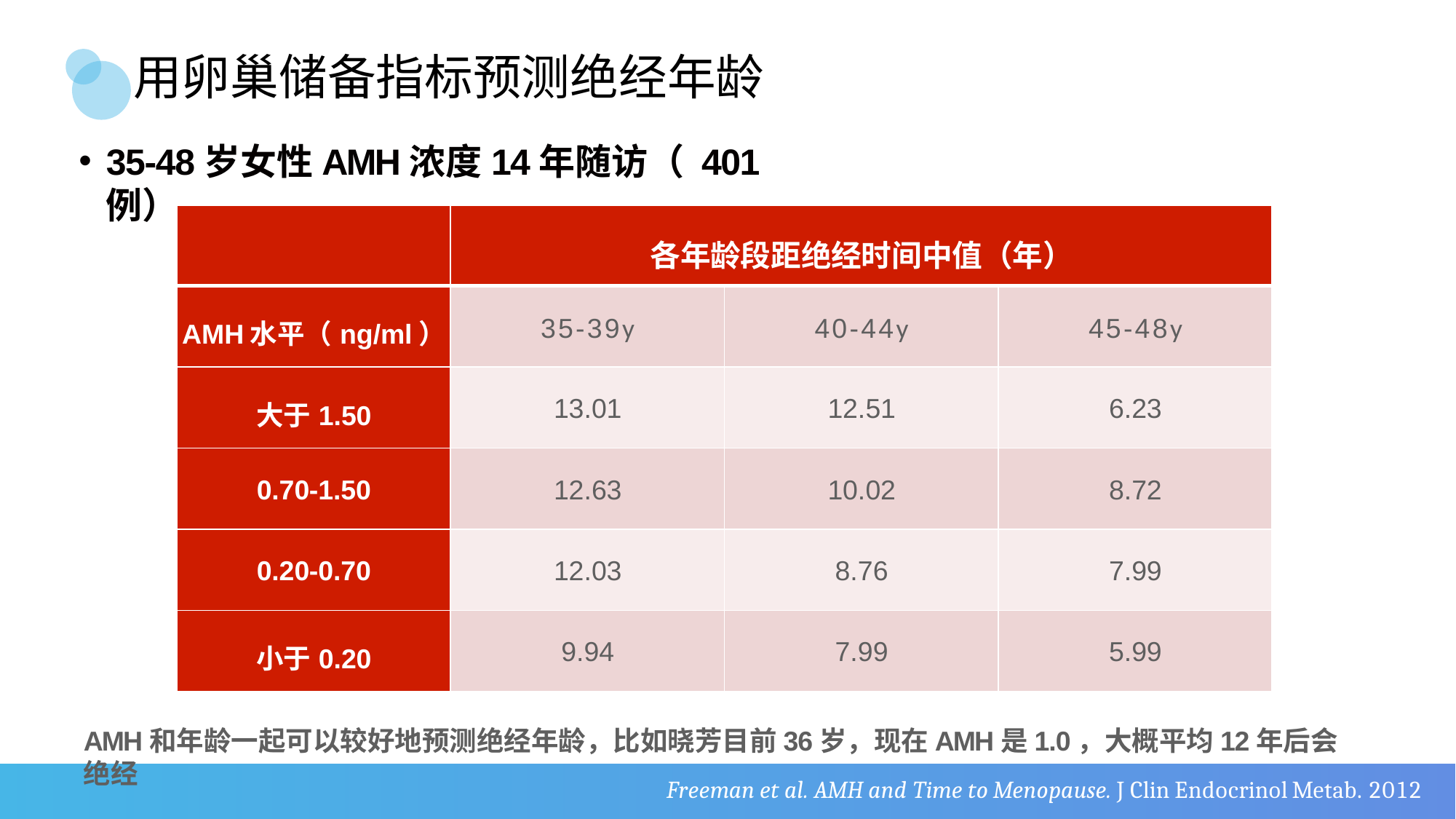

# 用卵巢储备指标预测绝经年龄
35-48岁女性AMH浓度14年随访（ 401例）
|  | 各年龄段距绝经时间中值（年） |  |  |
| --- | --- | --- | --- |
| AMH水平（ng/ml） | 35-39y | 40-44y | 45-48y |
| 大于1.50 | 13.01 | 12.51 | 6.23 |
| 0.70-1.50 | 12.63 | 10.02 | 8.72 |
| 0.20-0.70 | 12.03 | 8.76 | 7.99 |
| 小于0.20 | 9.94 | 7.99 | 5.99 |
AMH和年龄一起可以较好地预测绝经年龄，比如晓芳目前36岁，现在AMH是1.0，大概平均12年后会绝经
Freeman et al. AMH and Time to Menopause. J Clin Endocrinol Metab. 2012